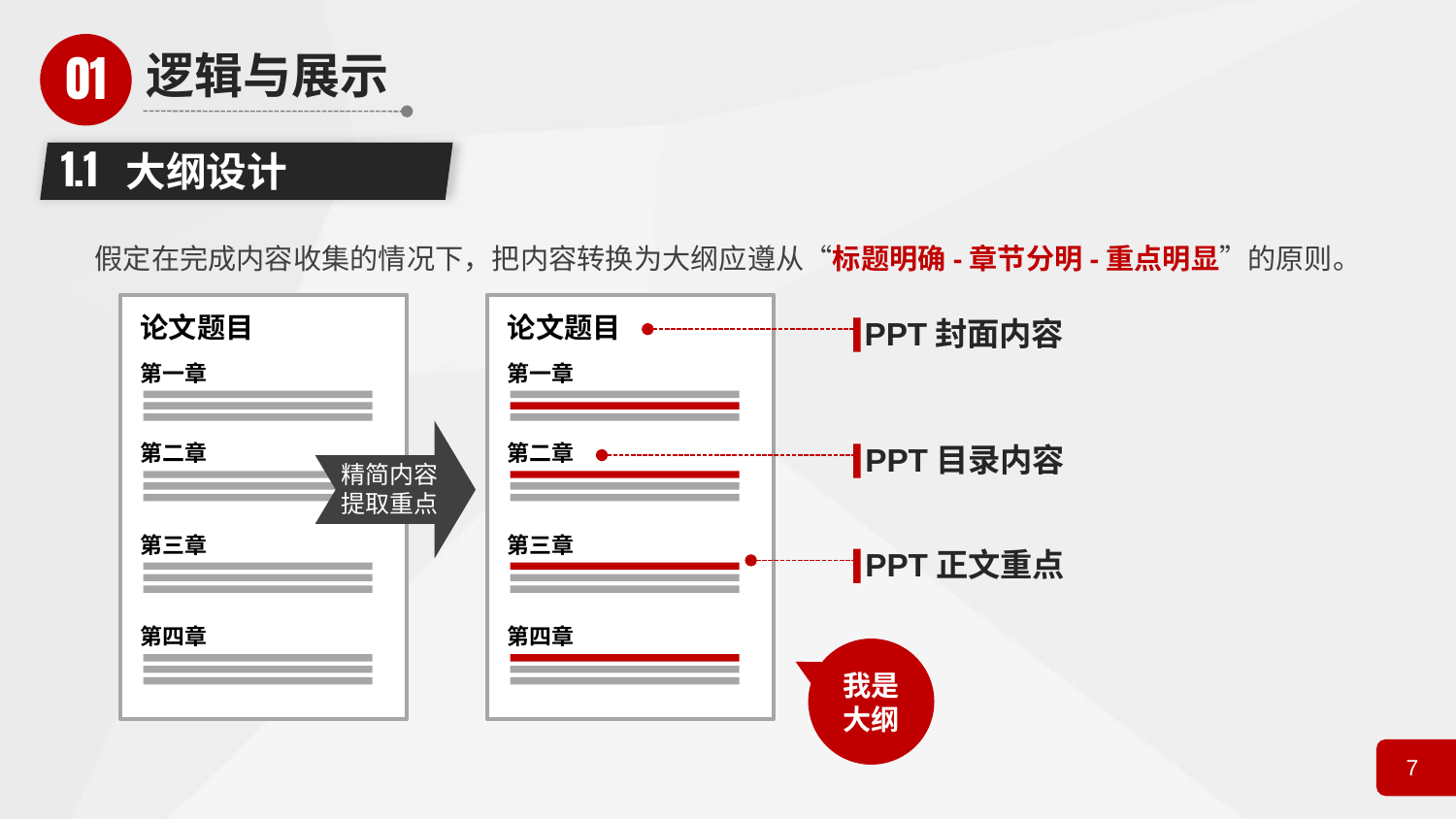

1.1  大纲设计

假定在完成内容收集的情况下，把内容转换为大纲应遵从“标题明确-章节分明-重点明显”的原则。

论文题目
第一章

第二章

第三章

第四章

论文题目
第一章

第二章

第三章

第四章

PPT封面内容

PPT目录内容

PPT正文重点

精简内容
提取重点
我是
大纲